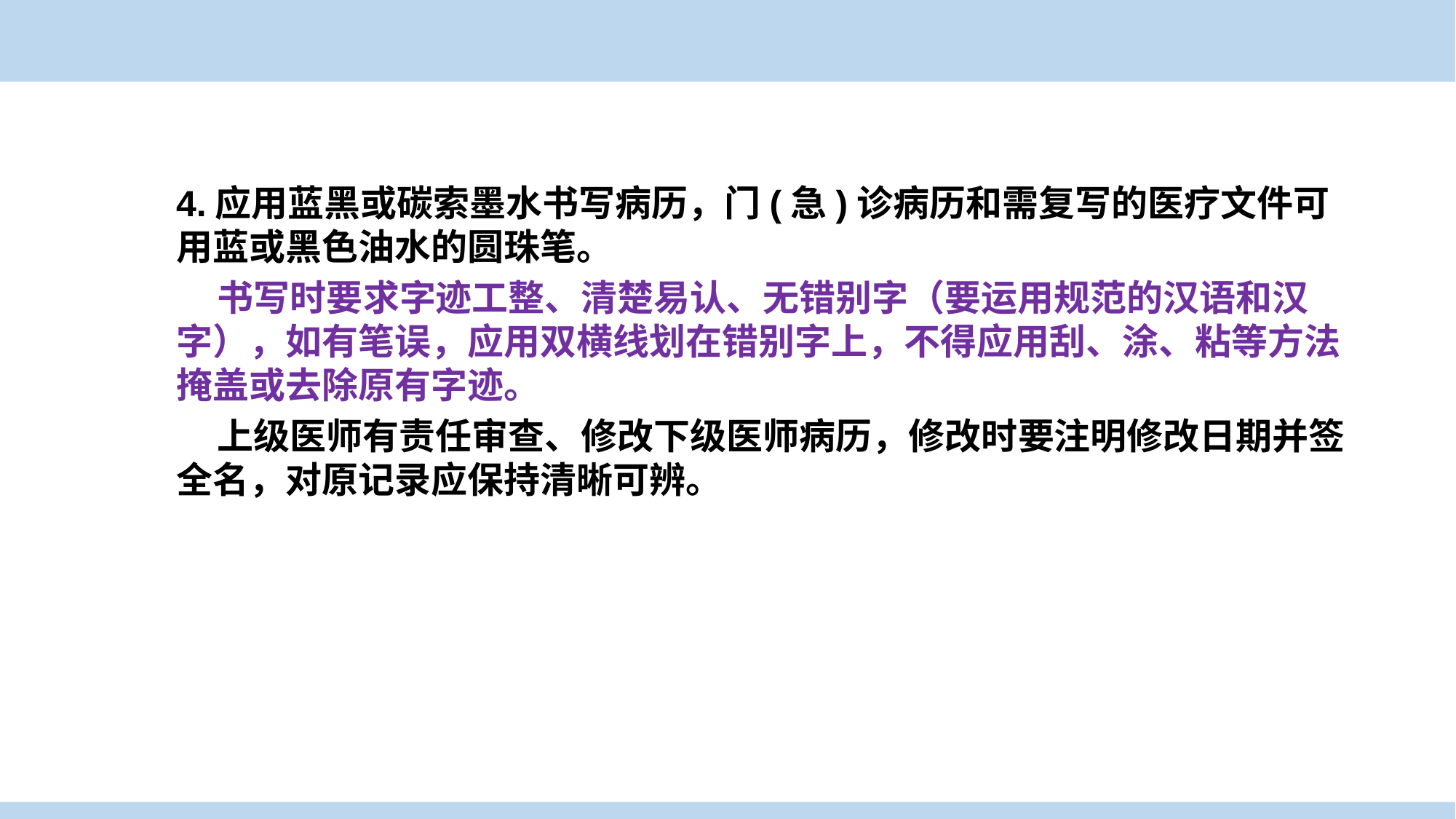

案例导入
4.应用蓝黑或碳索墨水书写病历，门(急)诊病历和需复写的医疗文件可用蓝或黑色油水的圆珠笔。
    书写时要求字迹工整、清楚易认、无错别字（要运用规范的汉语和汉字），如有笔误，应用双横线划在错别字上，不得应用刮、涂、粘等方法掩盖或去除原有字迹。
    上级医师有责任审查、修改下级医师病历，修改时要注明修改日期并签全名，对原记录应保持清晰可辨。